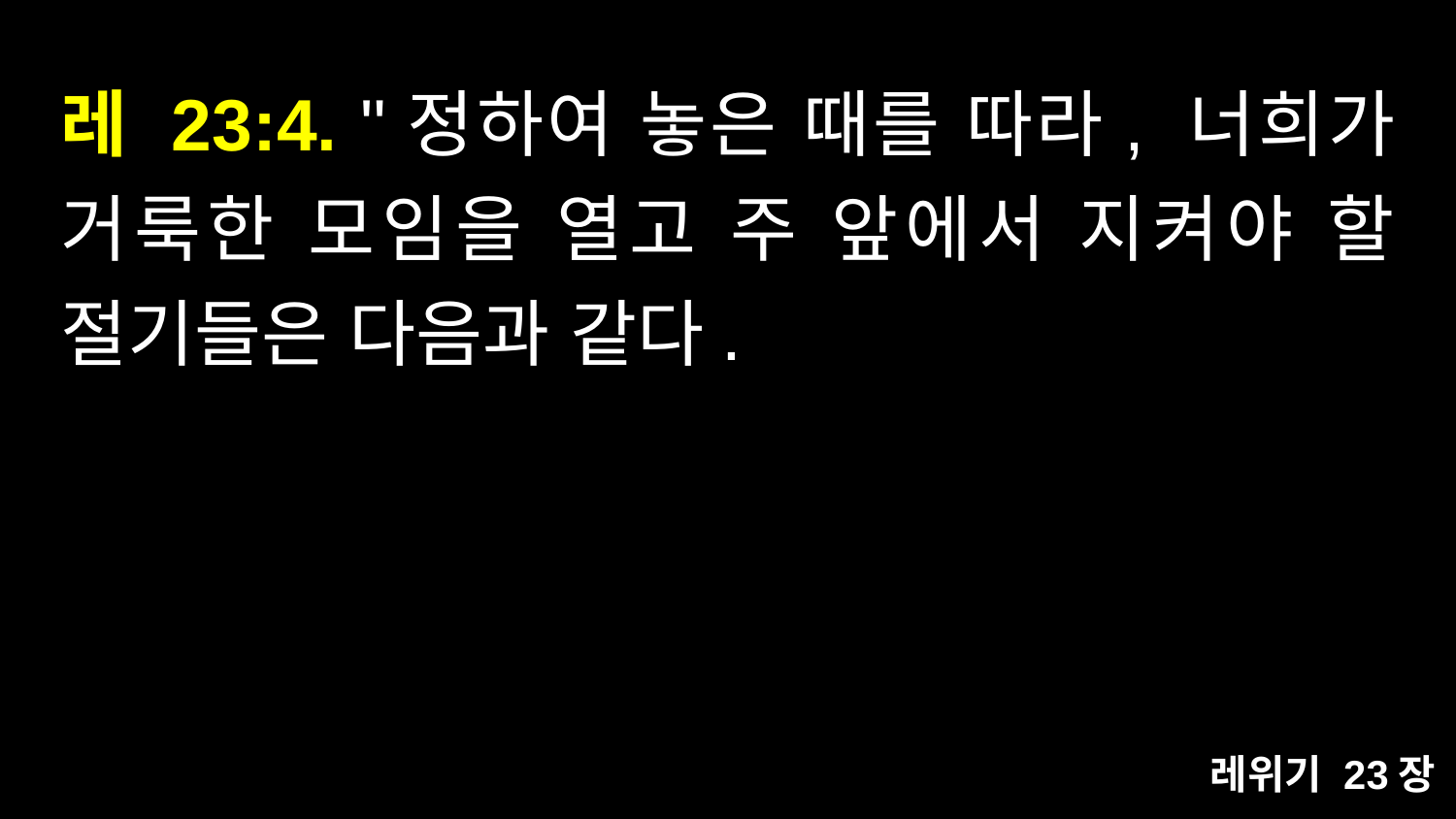

# 레 23:4. "정하여 놓은 때를 따라, 너희가 거룩한 모임을 열고 주 앞에서 지켜야 할 절기들은 다음과 같다.
레위기 23장